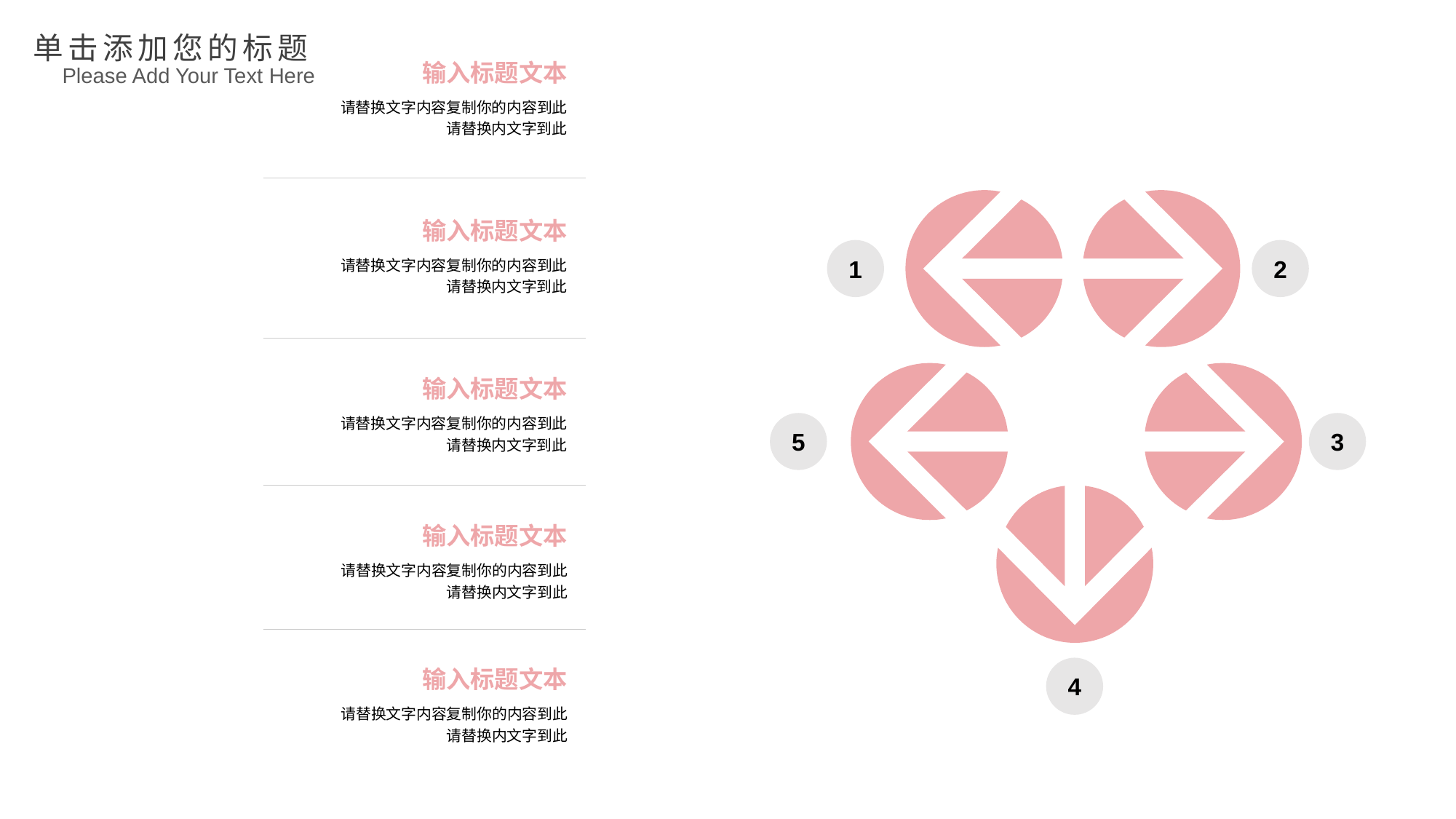

单击添加您的标题
Please Add Your Text Here
输入标题文本
请替换文字内容复制你的内容到此
请替换内文字到此
输入标题文本
请替换文字内容复制你的内容到此
请替换内文字到此
输入标题文本
请替换文字内容复制你的内容到此
请替换内文字到此
输入标题文本
请替换文字内容复制你的内容到此
请替换内文字到此
输入标题文本
请替换文字内容复制你的内容到此
请替换内文字到此

1
2
5
3
4